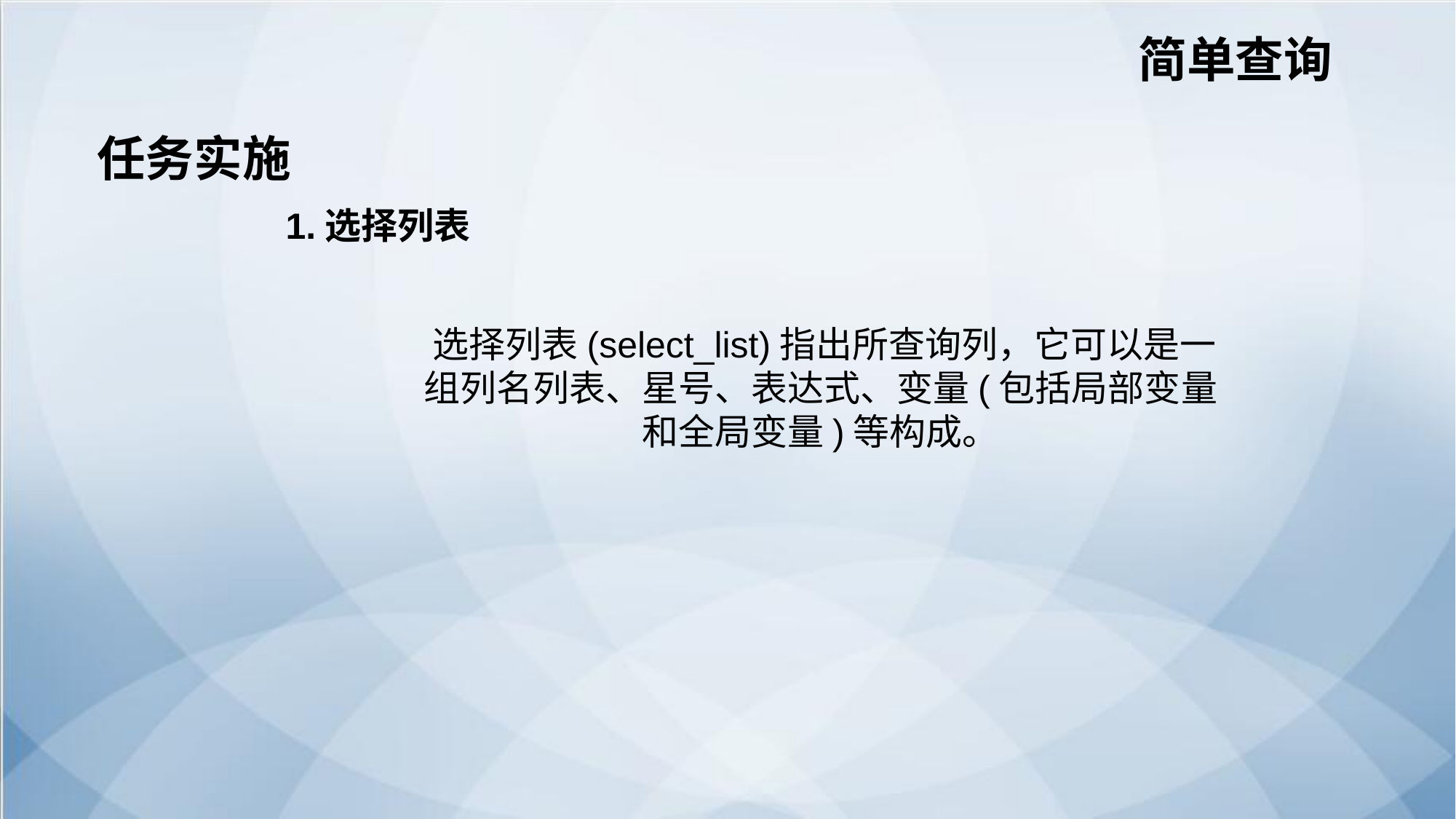

简单查询
任务实施
1.选择列表

选择列表(select_list)指出所查询列，它可以是一组列名列表、星号、表达式、变量(包括局部变量和全局变量)等构成。